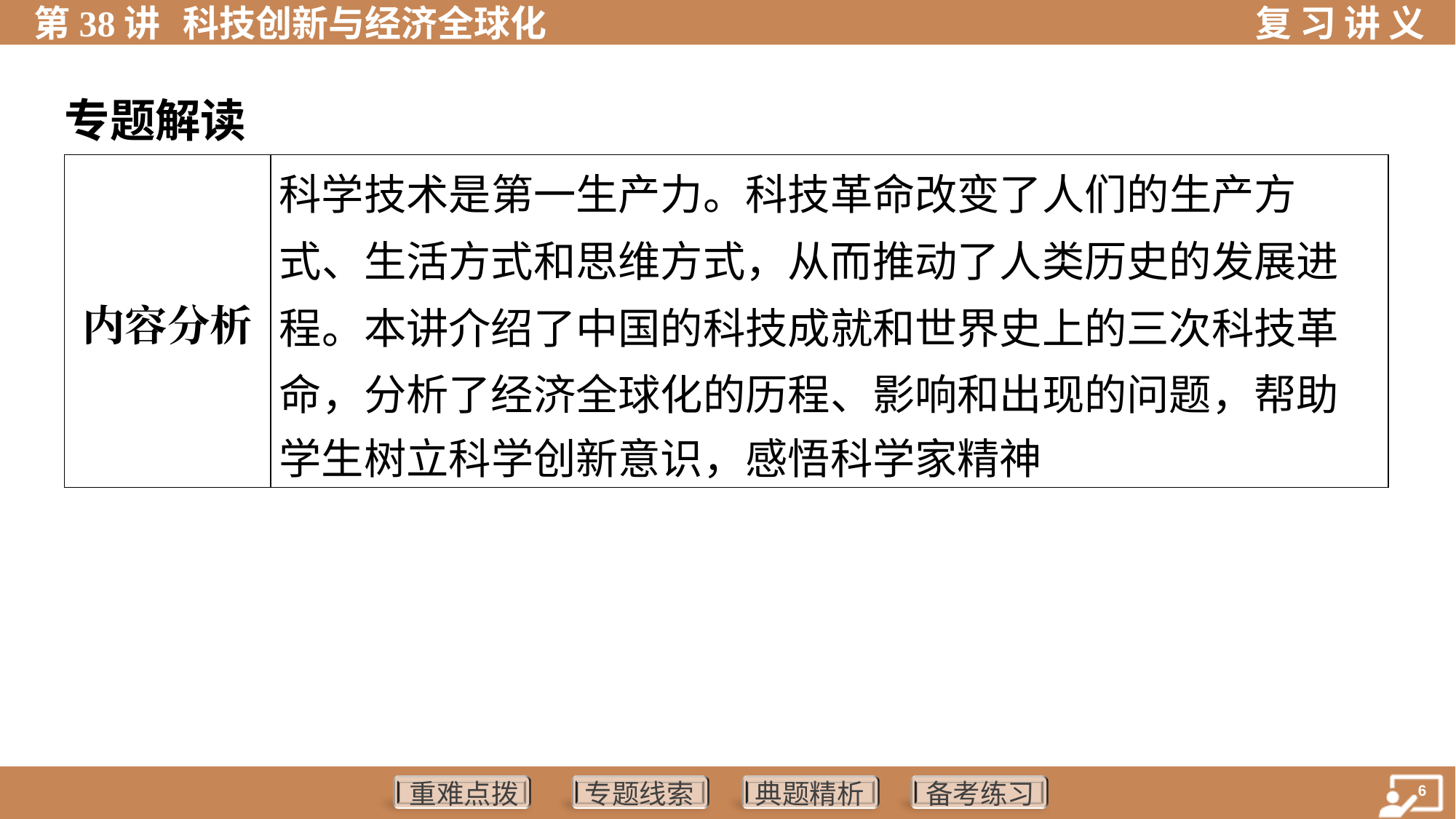

专题解读
| 内容分析 | 科学技术是第一生产力。科技革命改变了人们的生产方 式、生活方式和思维方式，从而推动了人类历史的发展进 程。本讲介绍了中国的科技成就和世界史上的三次科技革 命，分析了经济全球化的历程、影响和出现的问题，帮助 学生树立科学创新意识，感悟科学家精神 |
| --- | --- |